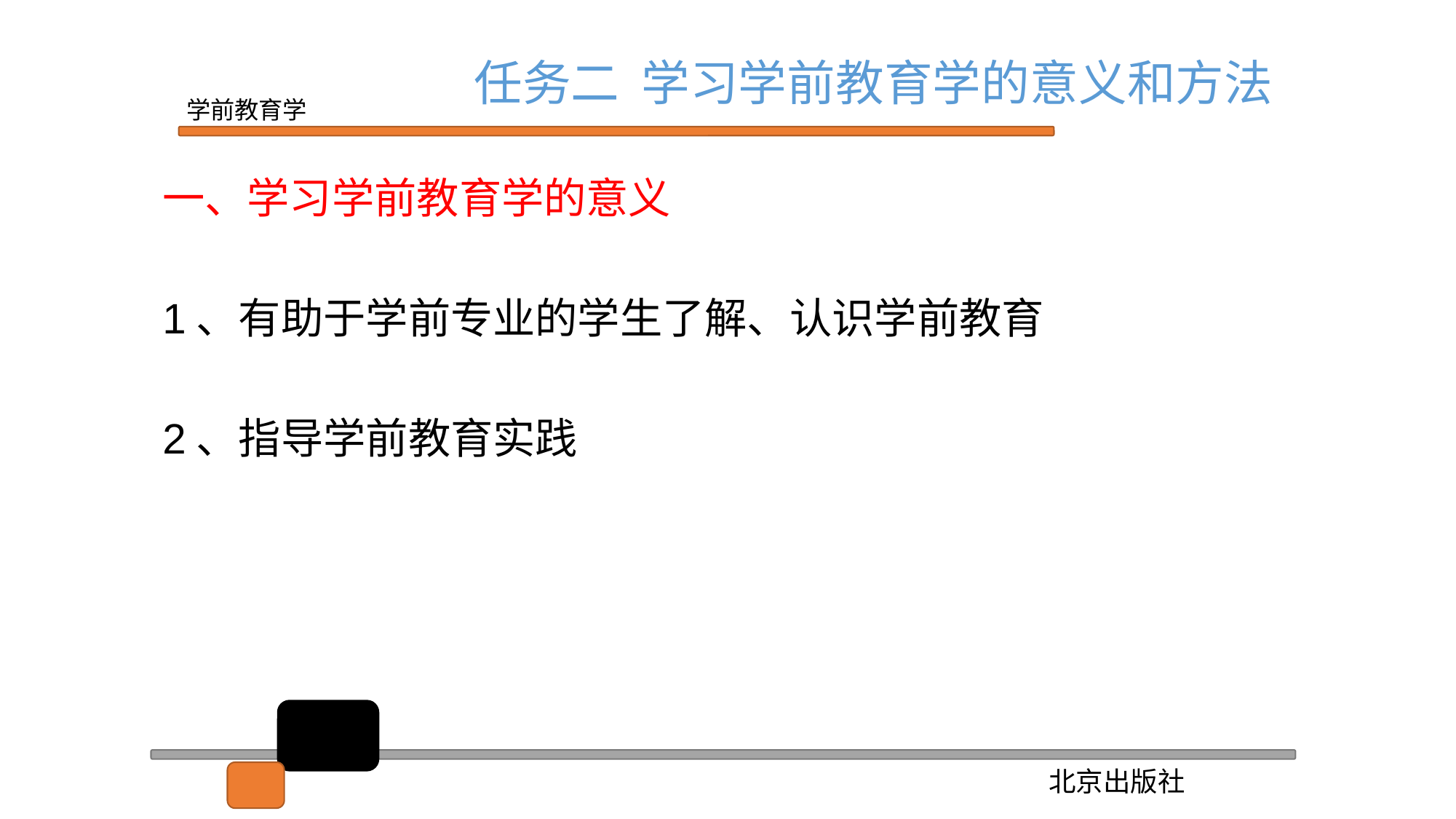

任务二  学习学前教育学的意义和方法
一、学习学前教育学的意义
1、有助于学前专业的学生了解、认识学前教育
2、指导学前教育实践